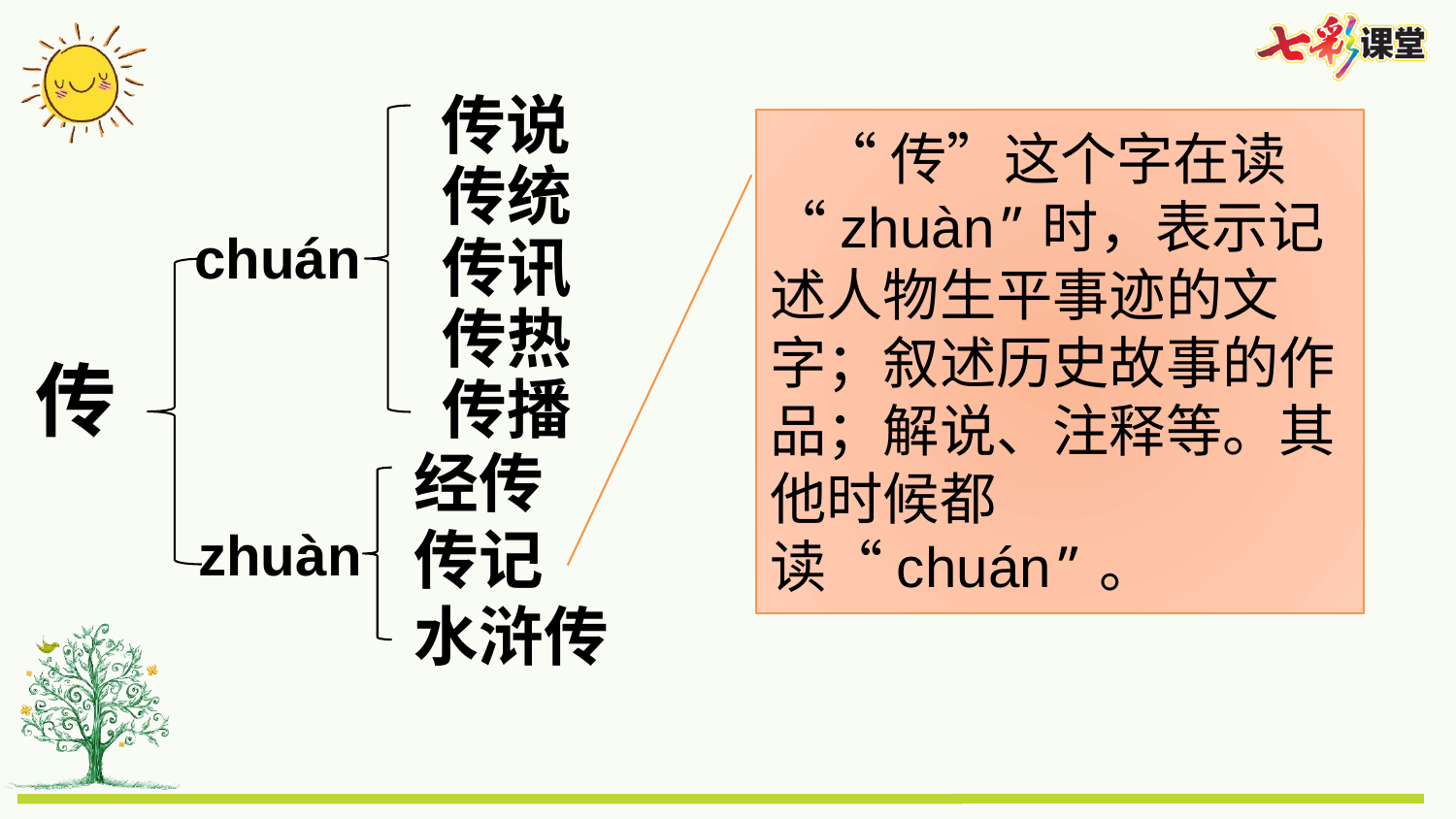

传说

    “传”这个字在读“zhuàn”时，表示记述人物生平事迹的文字；叙述历史故事的作品；解说、注释等。其他时候都读“chuán”。
传统
chuán
传讯

传热
传
传播
经传

zhuàn
传记
水浒传